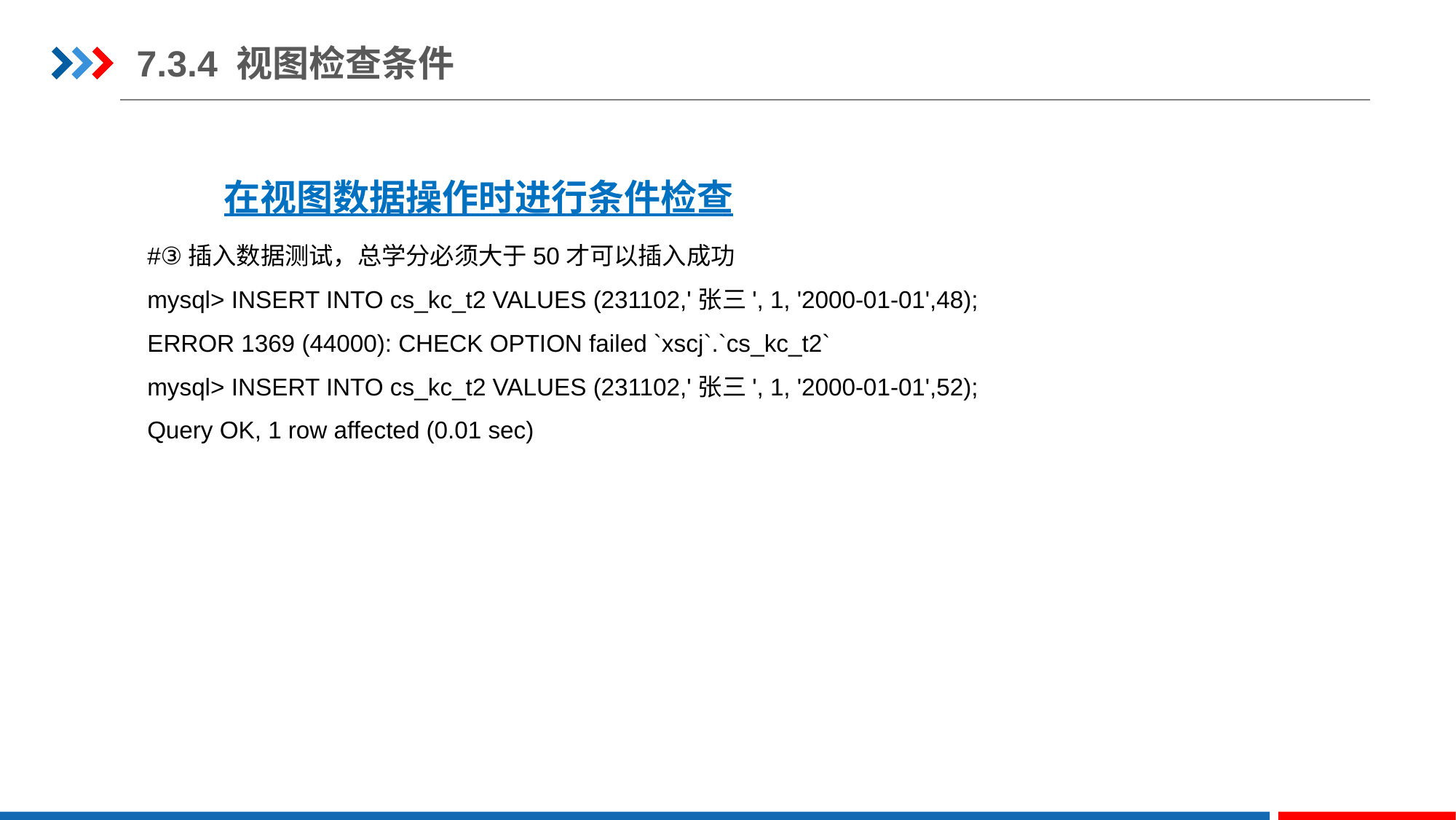

7.3.4 视图检查条件
在视图数据操作时进行条件检查

#③插入数据测试，总学分必须大于50才可以插入成功
mysql> INSERT INTO cs_kc_t2 VALUES (231102,'张三', 1, '2000-01-01',48);
ERROR 1369 (44000): CHECK OPTION failed `xscj`.`cs_kc_t2`
mysql> INSERT INTO cs_kc_t2 VALUES (231102,'张三', 1, '2000-01-01',52);
Query OK, 1 row affected (0.01 sec)